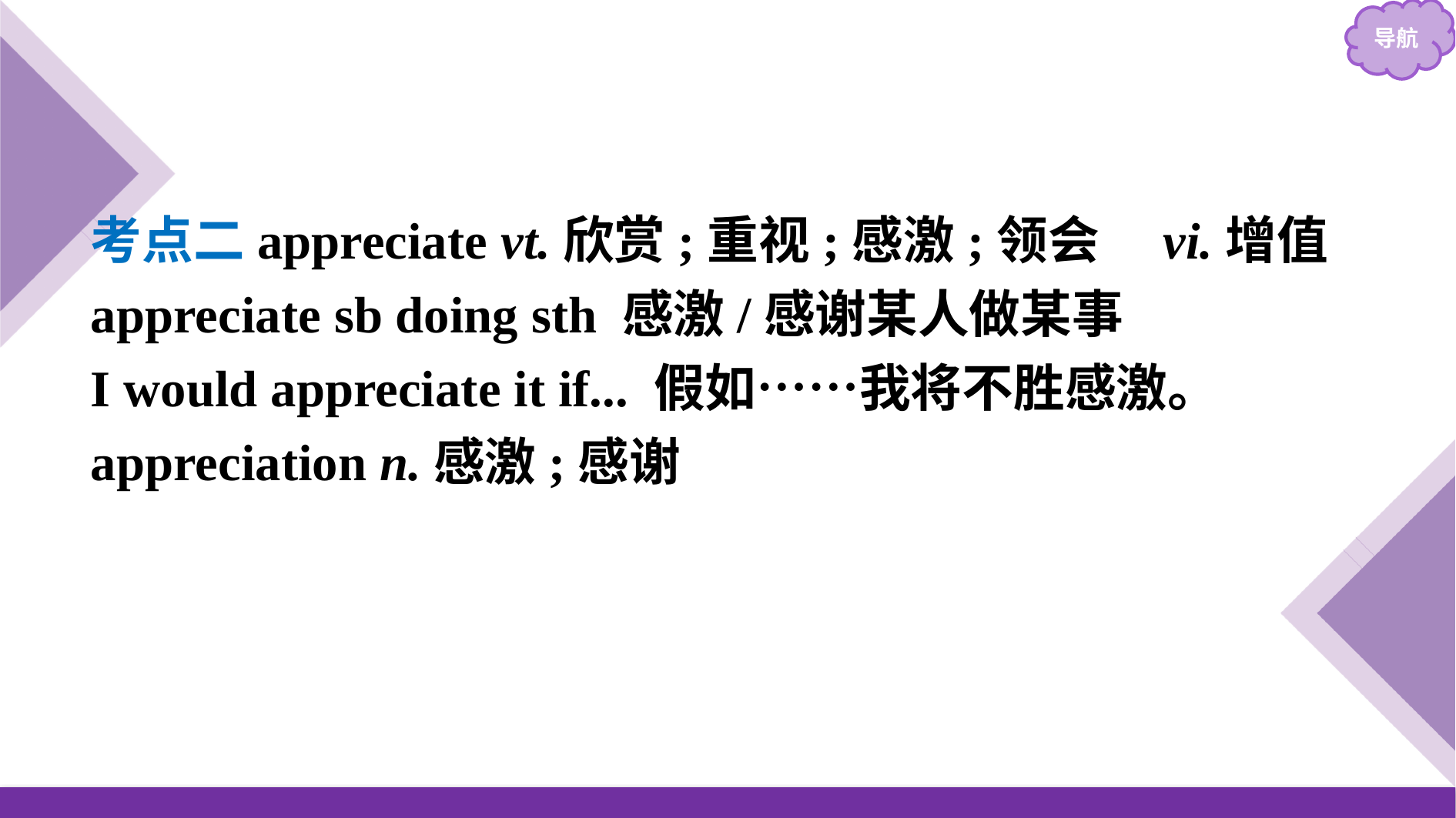

考点二appreciate vt.欣赏;重视;感激;领会　vi.增值
appreciate sb doing sth 感激/感谢某人做某事
I would appreciate it if... 假如……我将不胜感激。
appreciation n.感激;感谢